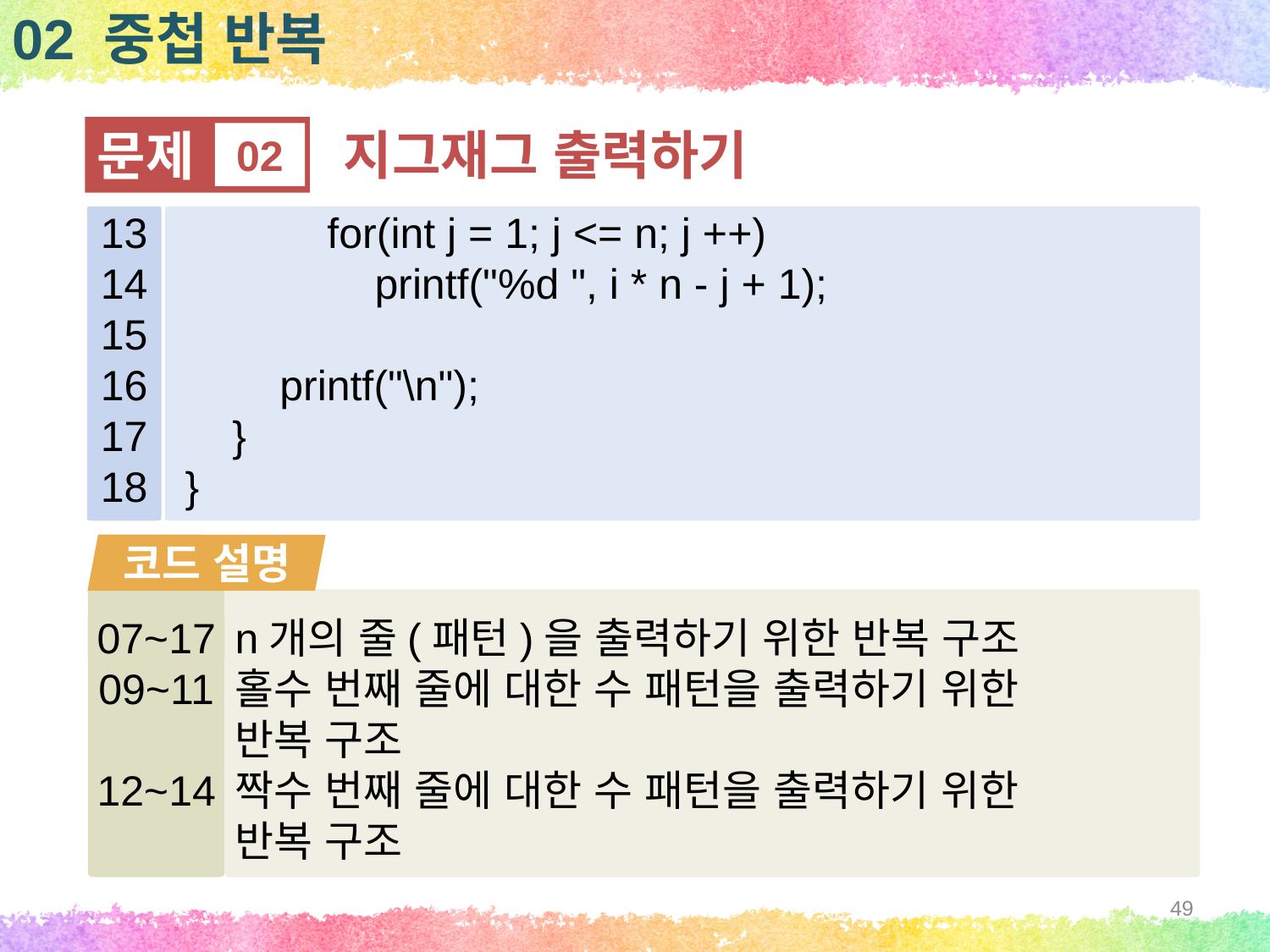

02 중첩 반복
문제
02
지그재그 출력하기
13
14
15
16
17
18
            for(int j = 1; j <= n; j ++)
                printf("%d ", i * n - j + 1);

        printf("\n");
    }
}
코드 설명

07~17
09~11

12~14
n개의 줄(패턴)을 출력하기 위한 반복 구조
홀수 번째 줄에 대한 수 패턴을 출력하기 위한
반복 구조
짝수 번째 줄에 대한 수 패턴을 출력하기 위한
반복 구조
49